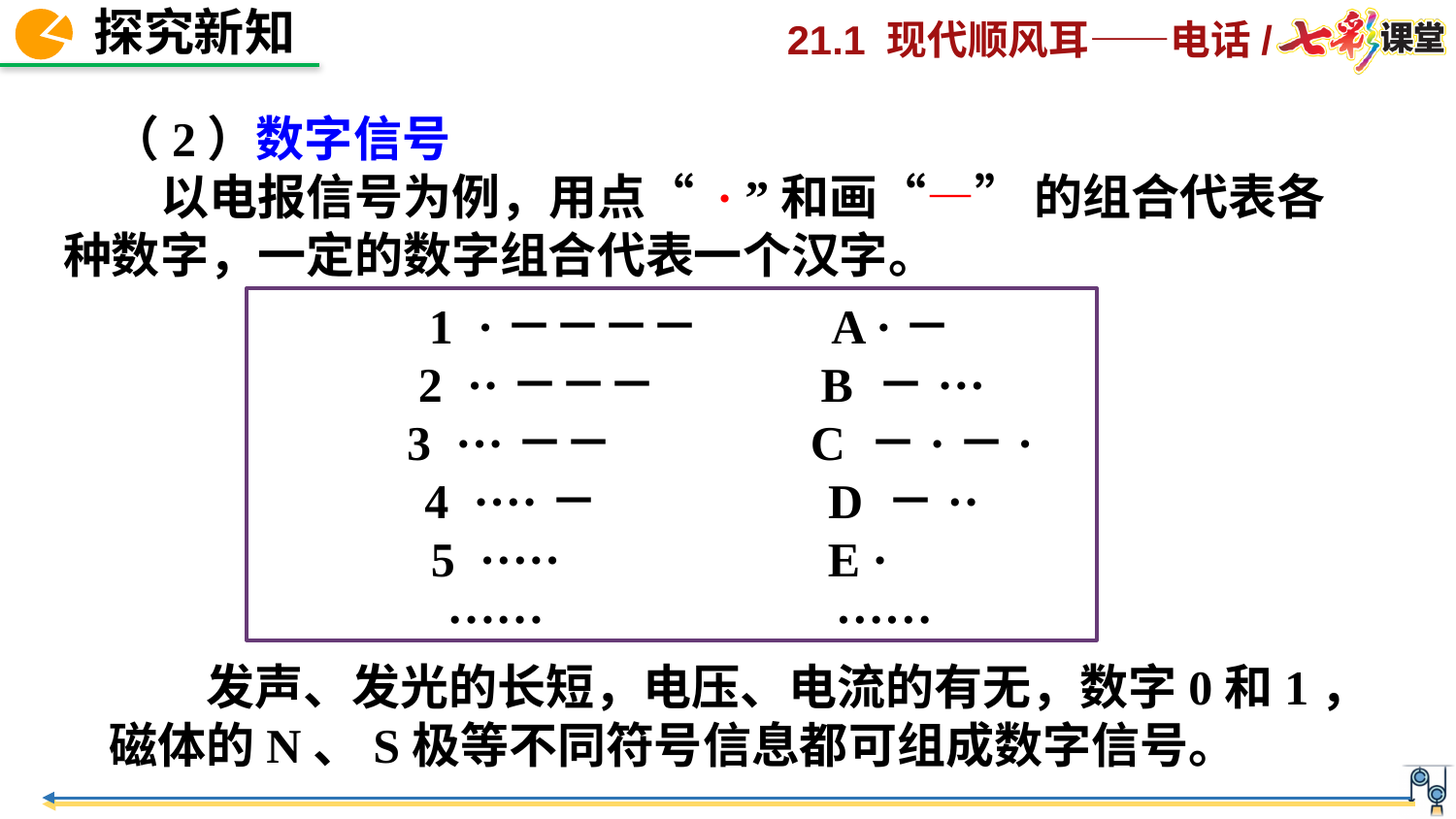

（2）数字信号
　　以电报信号为例，用点“ · ”和画“—” 的组合代表各种数字，一定的数字组合代表一个汉字。
    1  ·－－－－           A ·－
      2  ··－－－              B －···
         3  ···－－                 C －·－·
     4  ····－                    D －··
5  ·····                      E ·
    ……                        ……
　　发声、发光的长短，电压、电流的有无，数字0和1，磁体的N、S极等不同符号信息都可组成数字信号。